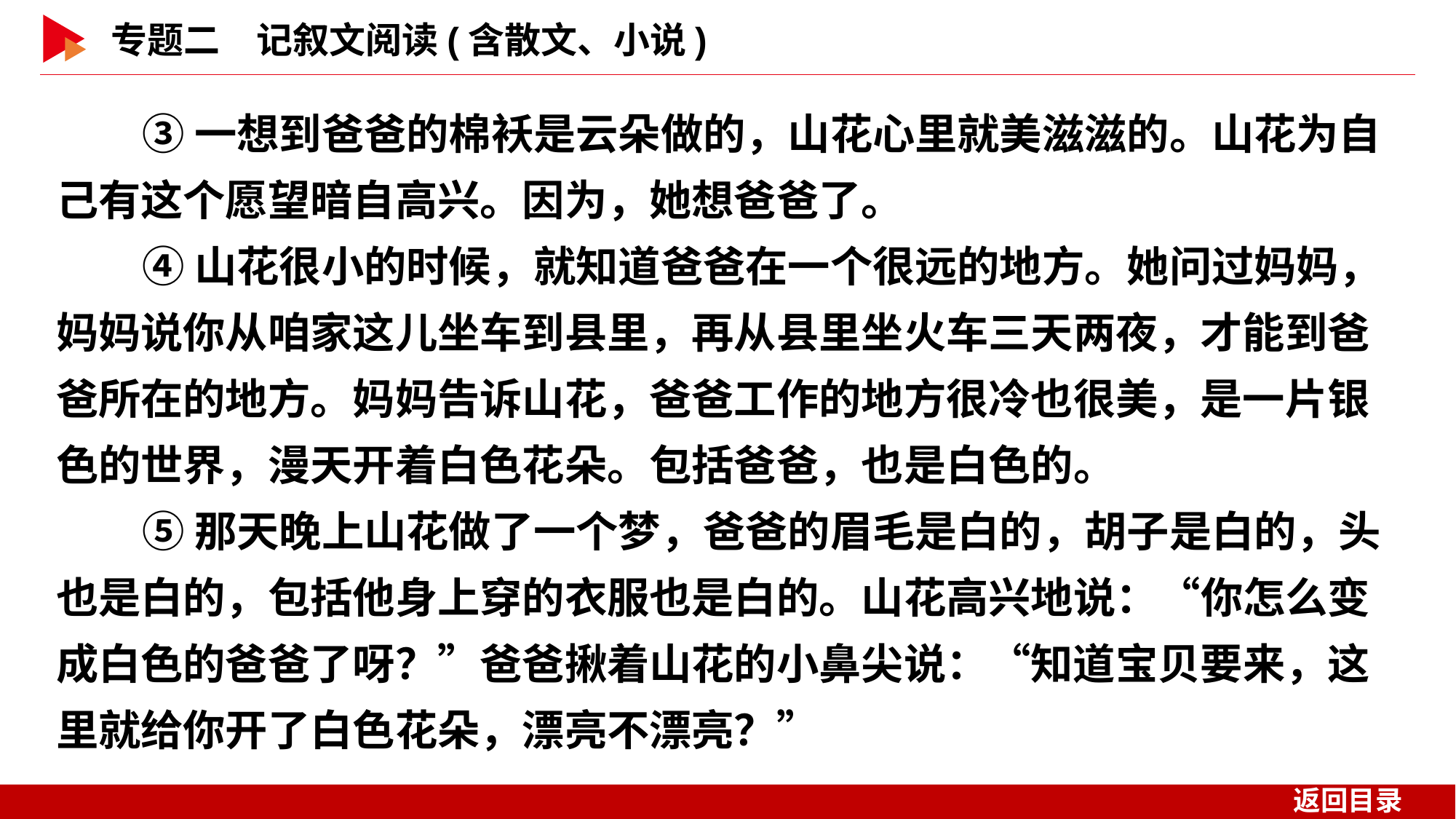

③一想到爸爸的棉袄是云朵做的，山花心里就美滋滋的。山花为自己有这个愿望暗自高兴。因为，她想爸爸了。
④山花很小的时候，就知道爸爸在一个很远的地方。她问过妈妈，妈妈说你从咱家这儿坐车到县里，再从县里坐火车三天两夜，才能到爸爸所在的地方。妈妈告诉山花，爸爸工作的地方很冷也很美，是一片银色的世界，漫天开着白色花朵。包括爸爸，也是白色的。
⑤那天晚上山花做了一个梦，爸爸的眉毛是白的，胡子是白的，头也是白的，包括他身上穿的衣服也是白的。山花高兴地说：“你怎么变成白色的爸爸了呀？”爸爸揪着山花的小鼻尖说：“知道宝贝要来，这里就给你开了白色花朵，漂亮不漂亮？”